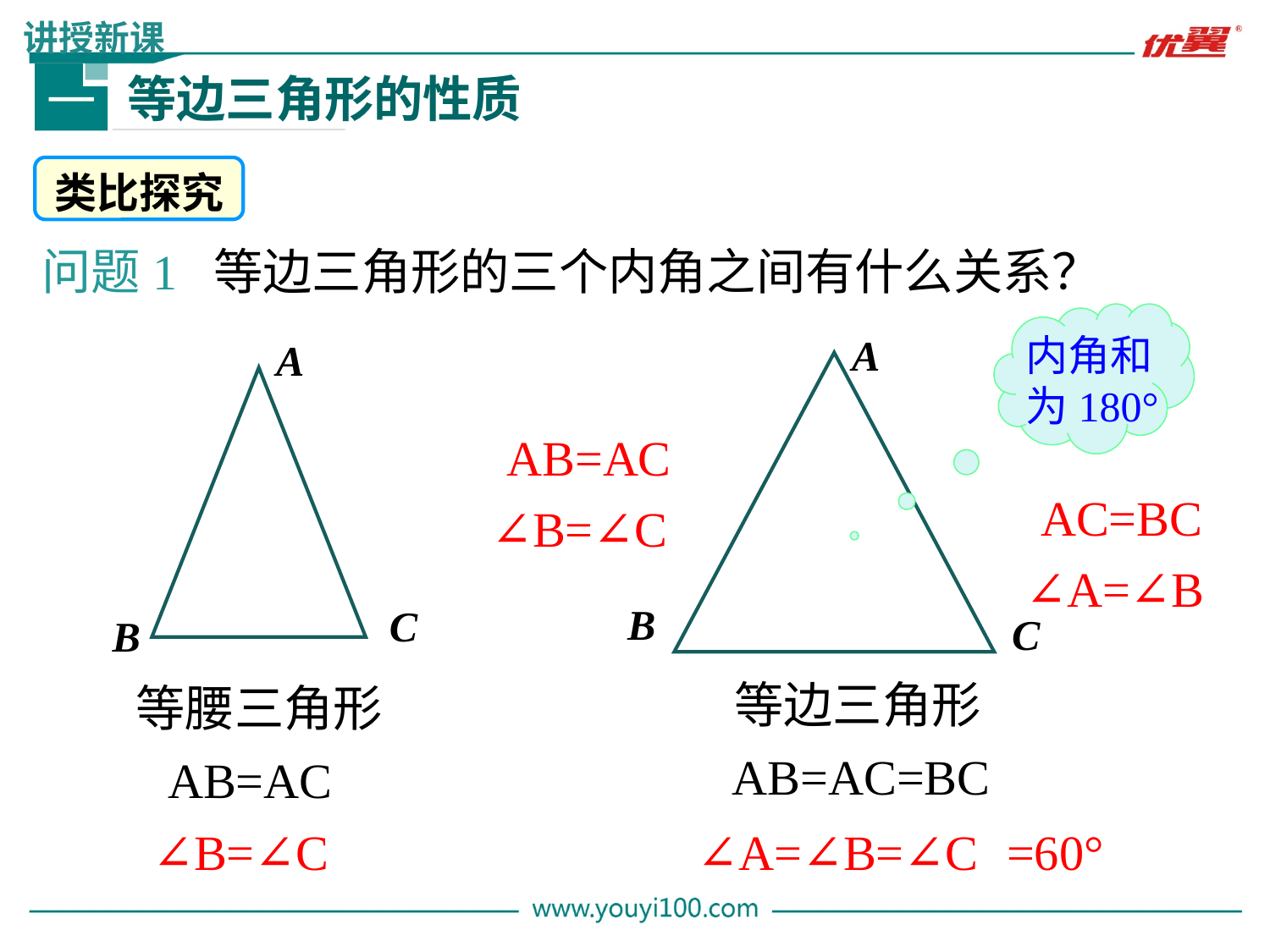

讲授新课

等边三角形的性质
一

类比探究
问题1  等边三角形的三个内角之间有什么关系？

内角和为180°
A

B
C
A

C
B
AB=AC
AC=BC
∠B=∠C
∠A=∠B
等边三角形
等腰三角形
AB=AC=BC
AB=AC
∠B=∠C
∠A=∠B=∠C
=60°